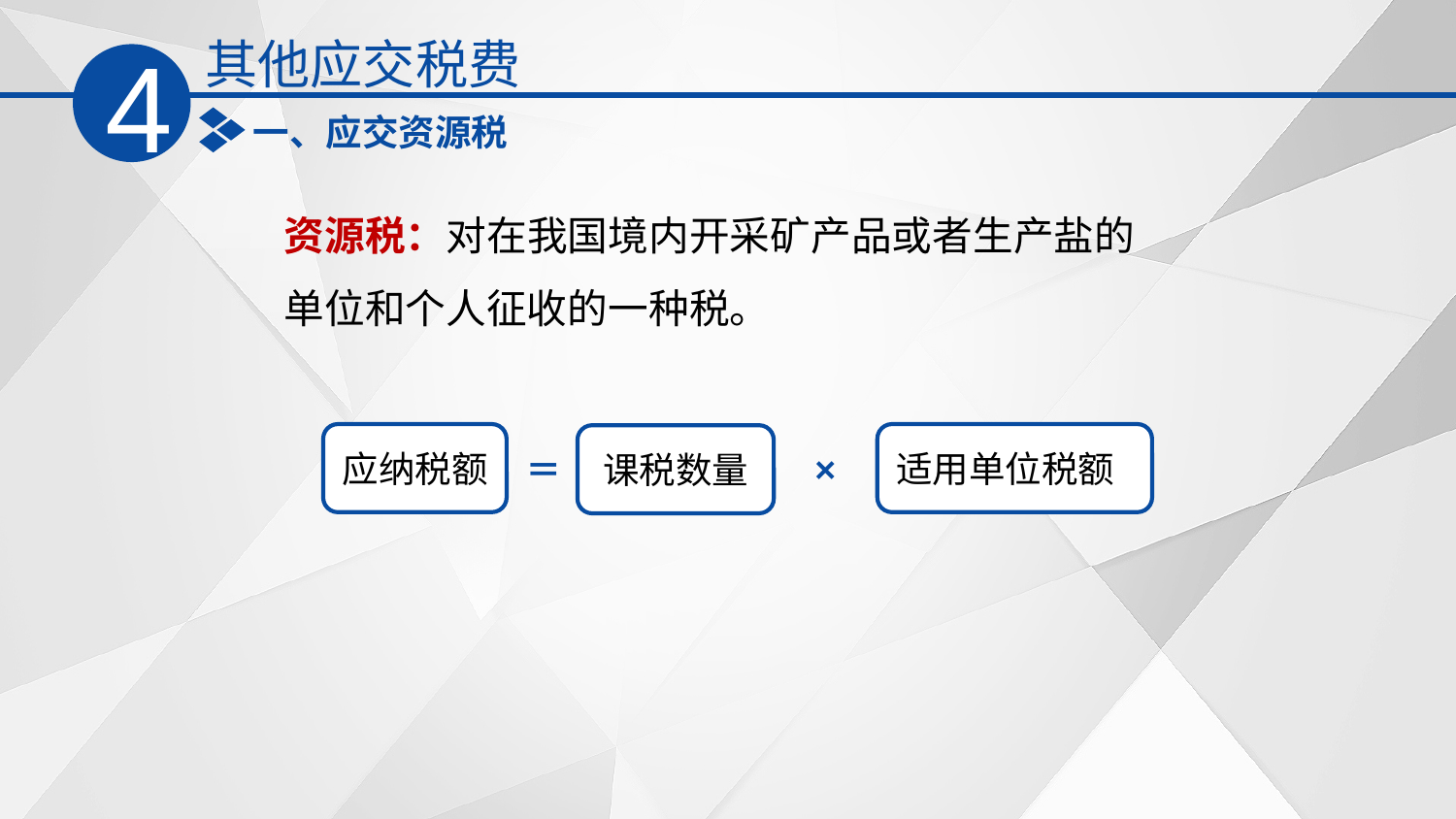

其他应交税费
4

一、应交资源税

资源税：对在我国境内开采矿产品或者生产盐的单位和个人征收的一种税。
适用单位税额
应纳税额
课税数量
×
＝